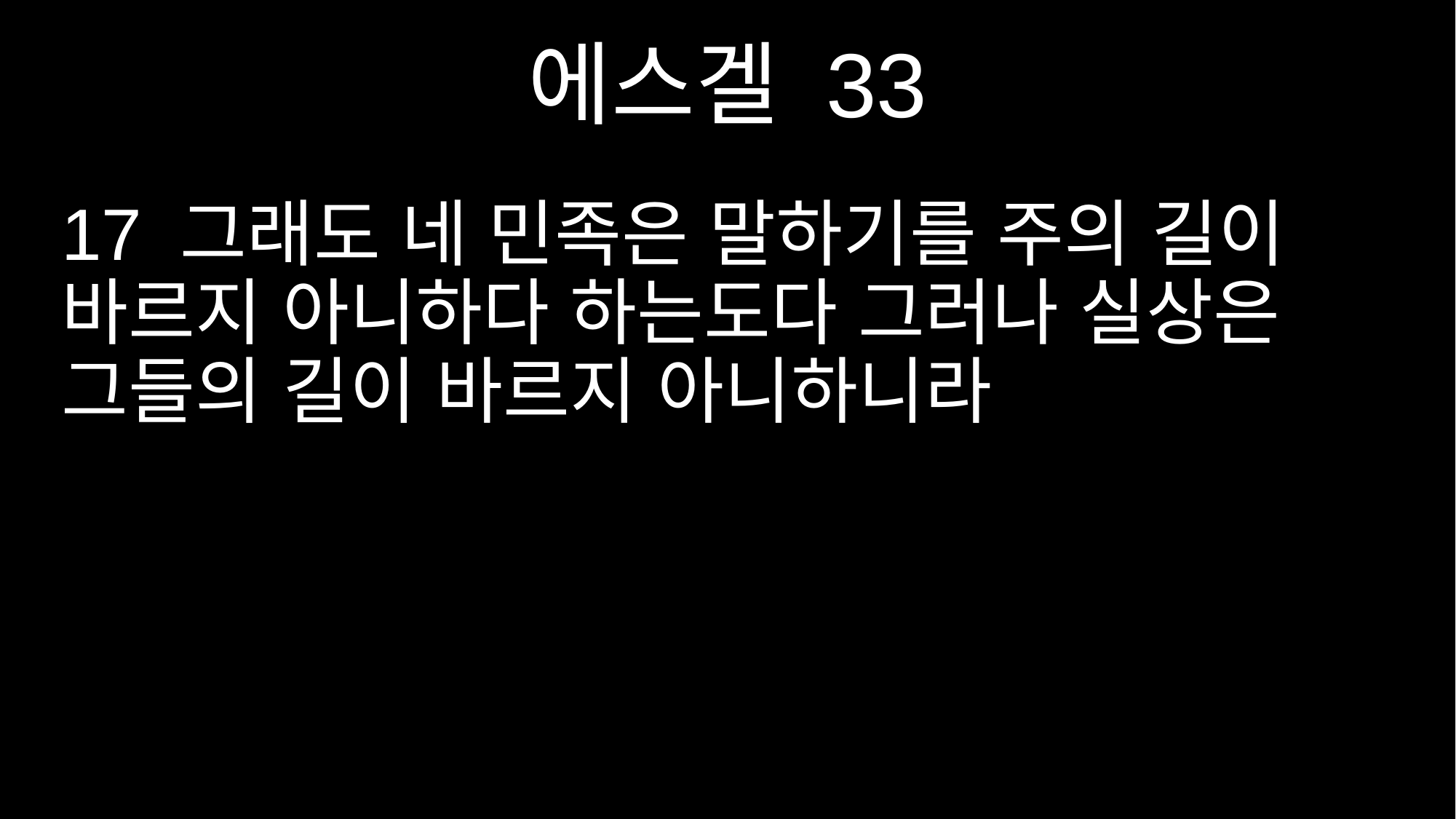

에스겔 33
17 그래도 네 민족은 말하기를 주의 길이 바르지 아니하다 하는도다 그러나 실상은 그들의 길이 바르지 아니하니라